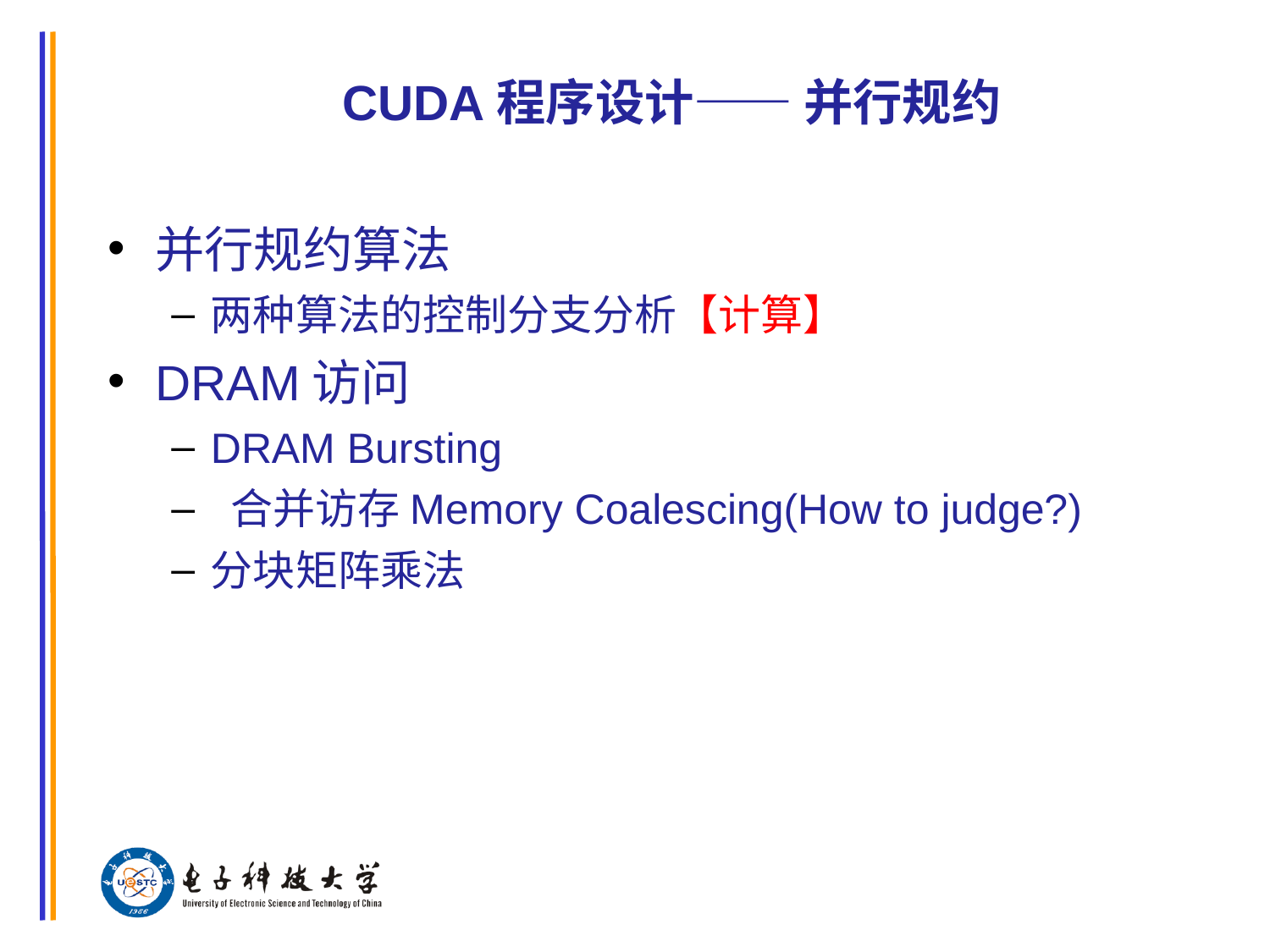

# CUDA程序设计—— 并行规约
并行规约算法
两种算法的控制分支分析【计算】
DRAM访问
DRAM Bursting
 合并访存Memory Coalescing(How to judge?)
分块矩阵乘法